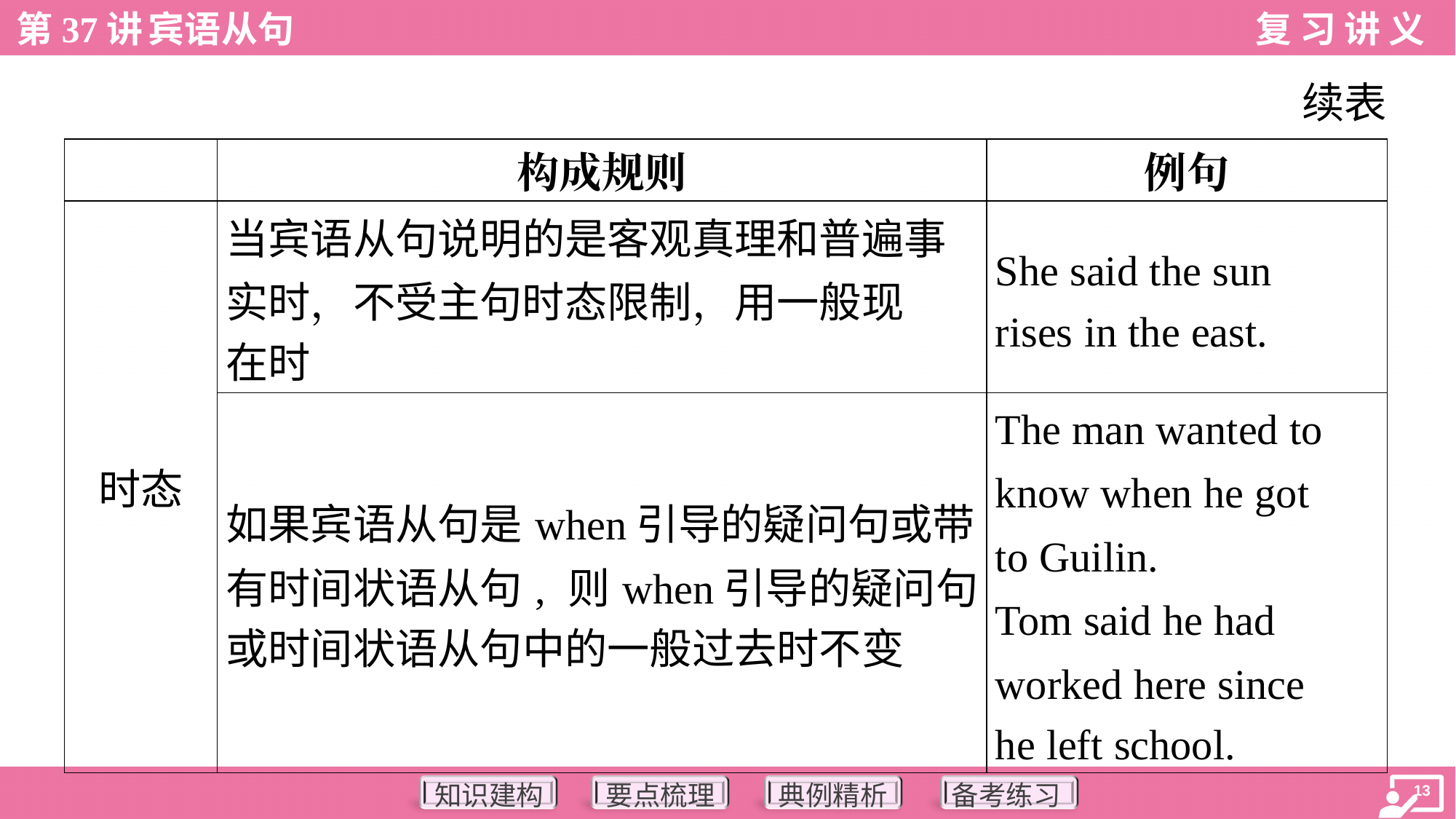

续表
|  | 构成规则 | 例句 |
| --- | --- | --- |
| 时态 | 当宾语从句说明的是客观真理和普遍事 实时，不受主句时态限制，用一般现 在时 | She said the sun rises in the east. |
|  | 如果宾语从句是when引导的疑问句或带 有时间状语从句, 则when引导的疑问句 或时间状语从句中的一般过去时不变 | The man wanted to know when he got to Guilin. Tom said he had worked here since he left school. |